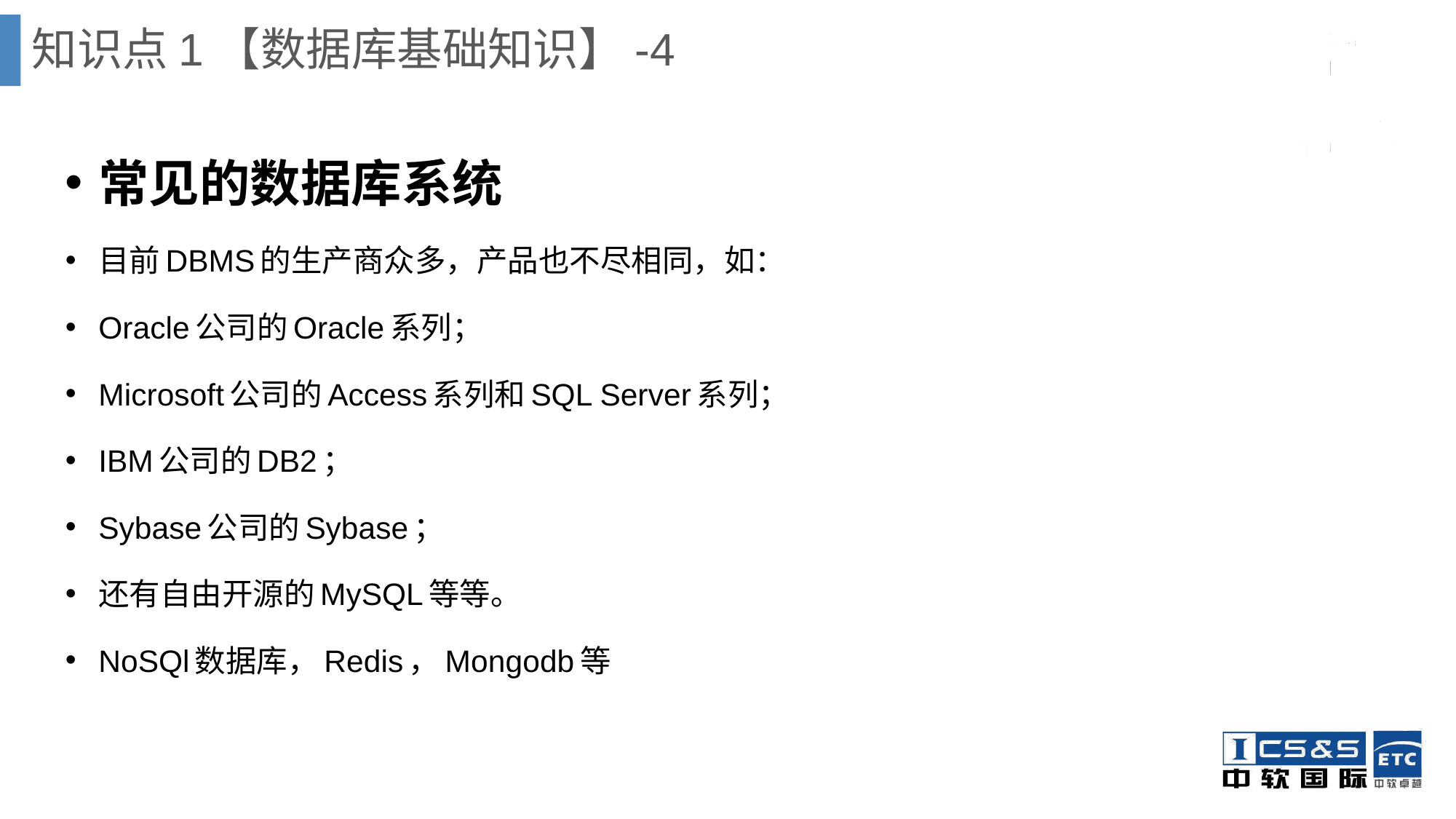

# 知识点1【数据库基础知识】-4
常见的数据库系统
目前DBMS的生产商众多，产品也不尽相同，如：
Oracle公司的Oracle系列；
Microsoft公司的Access系列和SQL Server系列；
IBM公司的DB2；
Sybase公司的Sybase；
还有自由开源的MySQL等等。
NoSQl数据库，Redis，Mongodb等